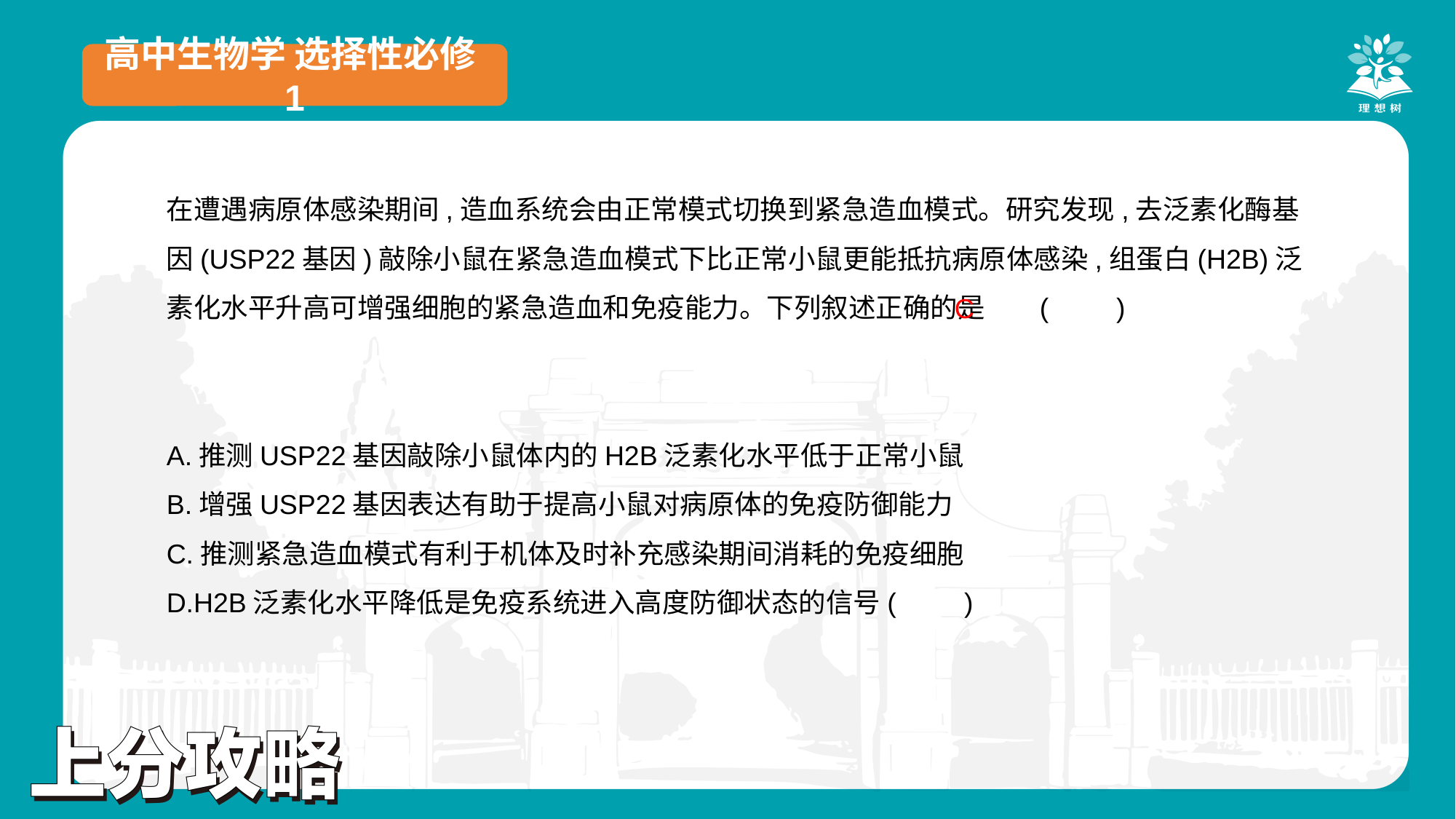

高中生物学 选择性必修1
在遭遇病原体感染期间,造血系统会由正常模式切换到紧急造血模式。研究发现,去泛素化酶基因(USP22基因)敲除小鼠在紧急造血模式下比正常小鼠更能抵抗病原体感染,组蛋白(H2B)泛素化水平升高可增强细胞的紧急造血和免疫能力。下列叙述正确的是	(　　)

A.推测USP22基因敲除小鼠体内的H2B泛素化水平低于正常小鼠
B.增强USP22基因表达有助于提高小鼠对病原体的免疫防御能力
C.推测紧急造血模式有利于机体及时补充感染期间消耗的免疫细胞
D.H2B泛素化水平降低是免疫系统进入高度防御状态的信号(　　)

C